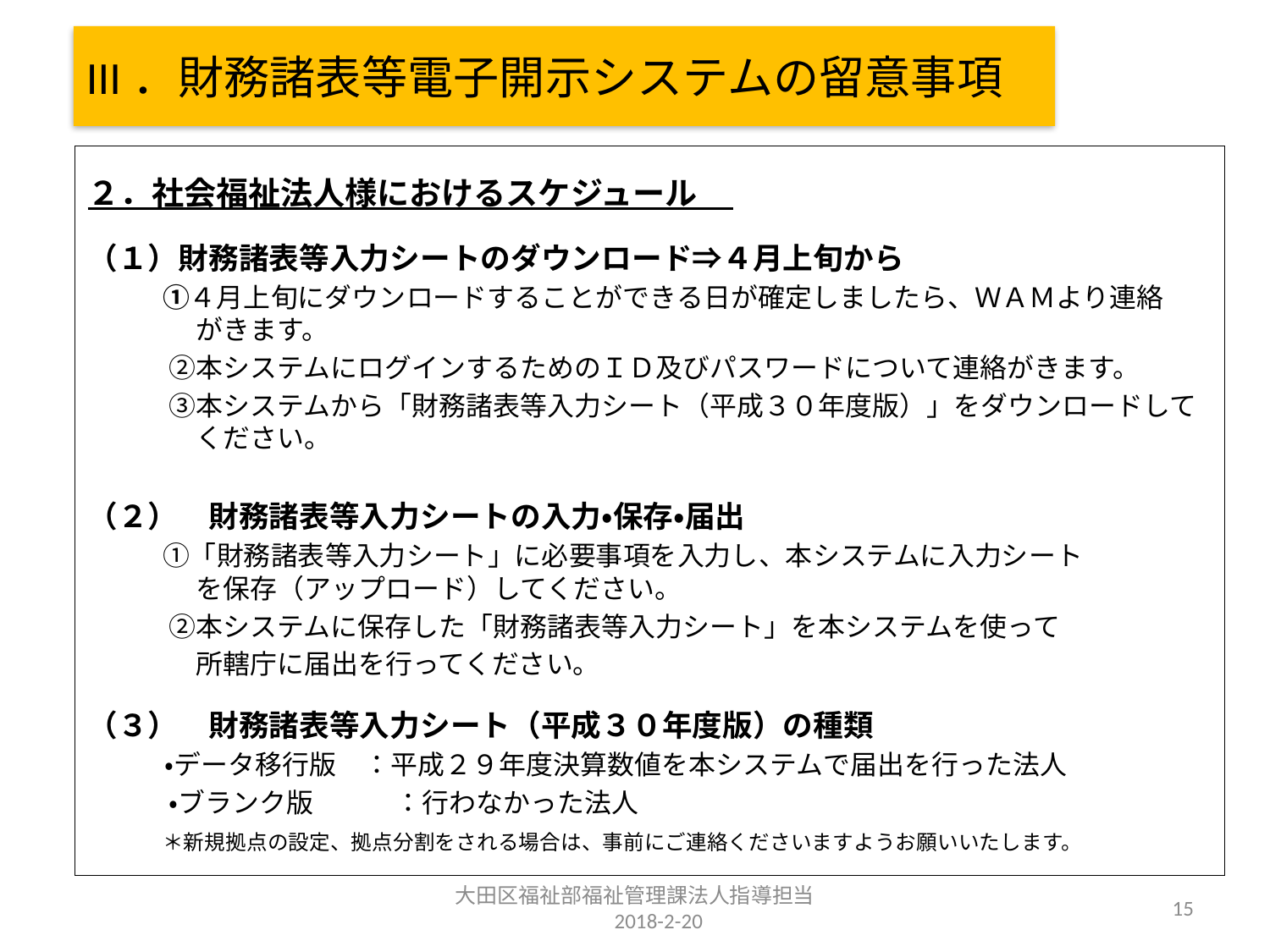

# III．財務諸表等電子開示システムの留意事項

２．社会福祉法人様におけるスケジュール

（１）財務諸表等入力シートのダウンロード⇒４月上旬から
　　　①４月上旬にダウンロードすることができる日が確定しましたら、ＷＡＭより連絡
　　　　がきます。
　　　②本システムにログインするためのＩＤ及びパスワードについて連絡がきます。
　　　③本システムから「財務諸表等入力シート（平成３０年度版）」をダウンロードして
　　　　ください。

（２）　財務諸表等入力シートの入力・保存・届出
　　　①「財務諸表等入力シート」に必要事項を入力し、本システムに入力シート　　
　　　　を保存（アップロード）してください。
　　　②本システムに保存した「財務諸表等入力シート」を本システムを使って
　　　　所轄庁に届出を行ってください。

（３）　財務諸表等入力シート（平成３０年度版）の種類
　　　・データ移行版　：平成２９年度決算数値を本システムで届出を行った法人
　　　・ブランク版　　　：行わなかった法人
　　　＊新規拠点の設定、拠点分割をされる場合は、事前にご連絡くださいますようお願いいたします。
大田区福祉部福祉管理課法人指導担当　　2018-2-20
15